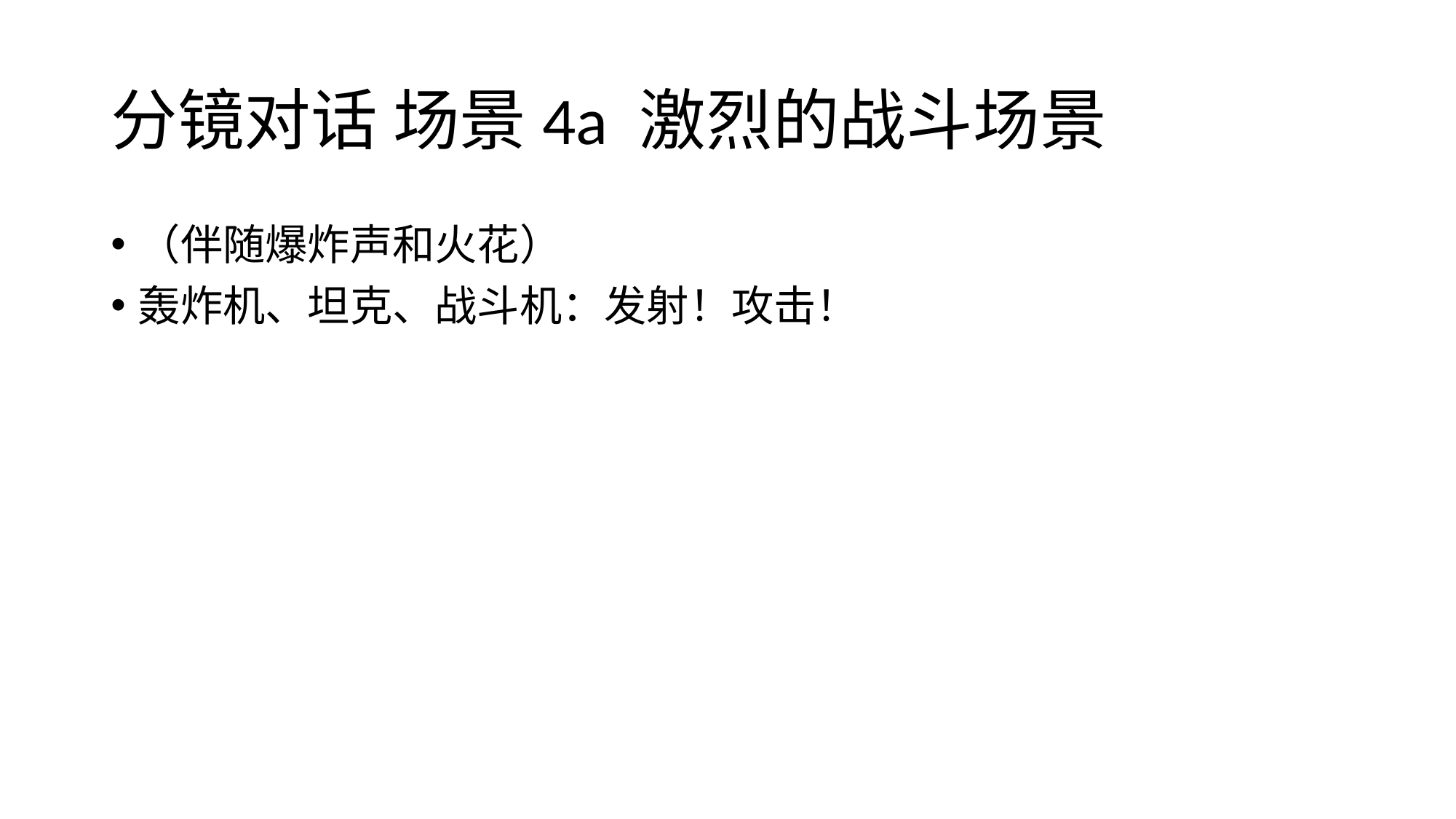

# 分镜对话 场景4a 激烈的战斗场景
（伴随爆炸声和火花）
轰炸机、坦克、战斗机：发射！攻击！